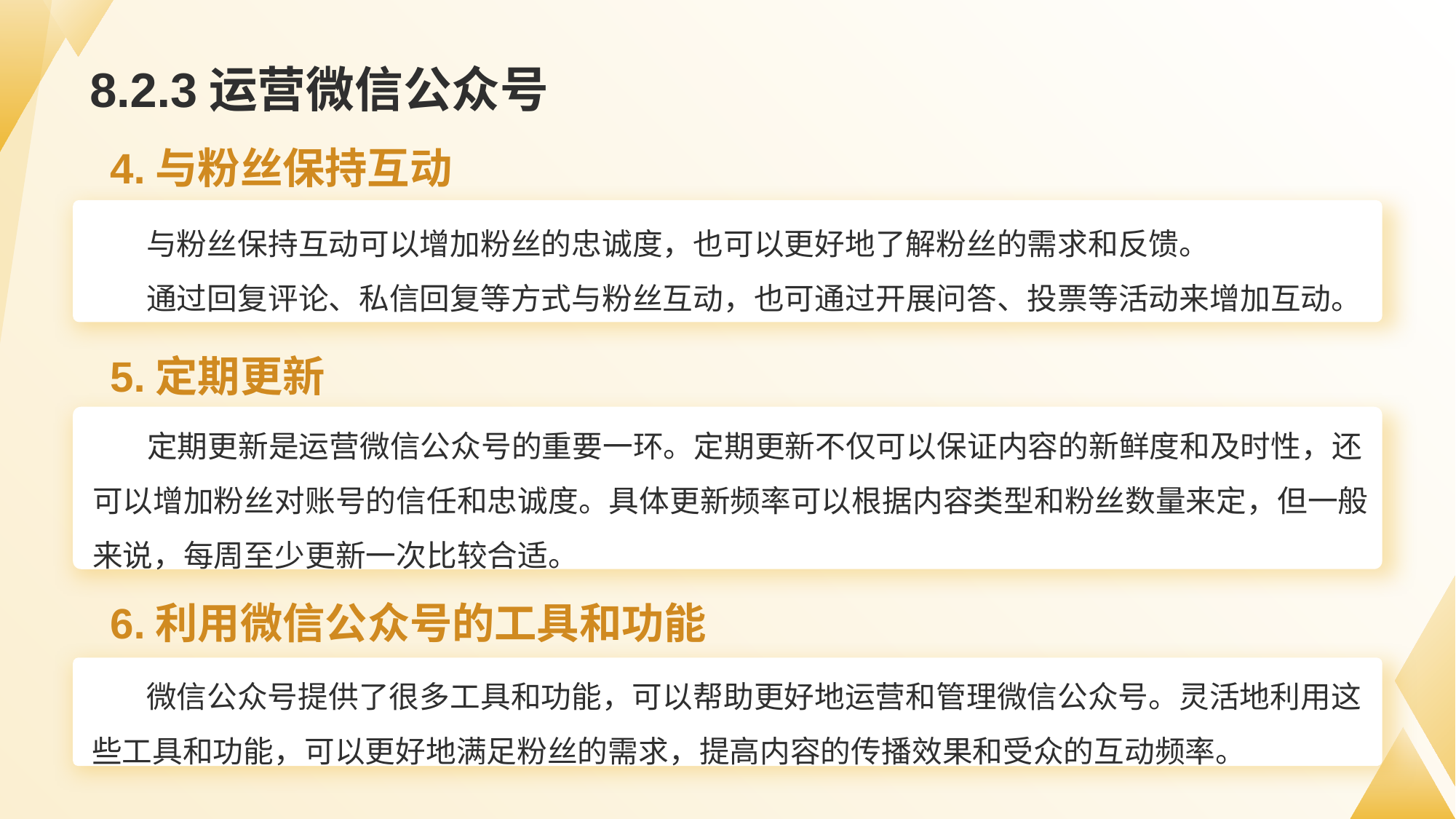

# 8.2.3运营微信公众号
4.与粉丝保持互动
与粉丝保持互动可以增加粉丝的忠诚度，也可以更好地了解粉丝的需求和反馈。
通过回复评论、私信回复等方式与粉丝互动，也可通过开展问答、投票等活动来增加互动。
5.定期更新
定期更新是运营微信公众号的重要一环。定期更新不仅可以保证内容的新鲜度和及时性，还可以增加粉丝对账号的信任和忠诚度。具体更新频率可以根据内容类型和粉丝数量来定，但一般来说，每周至少更新一次比较合适。

6.利用微信公众号的工具和功能
微信公众号提供了很多工具和功能，可以帮助更好地运营和管理微信公众号。灵活地利用这些工具和功能，可以更好地满足粉丝的需求，提高内容的传播效果和受众的互动频率。